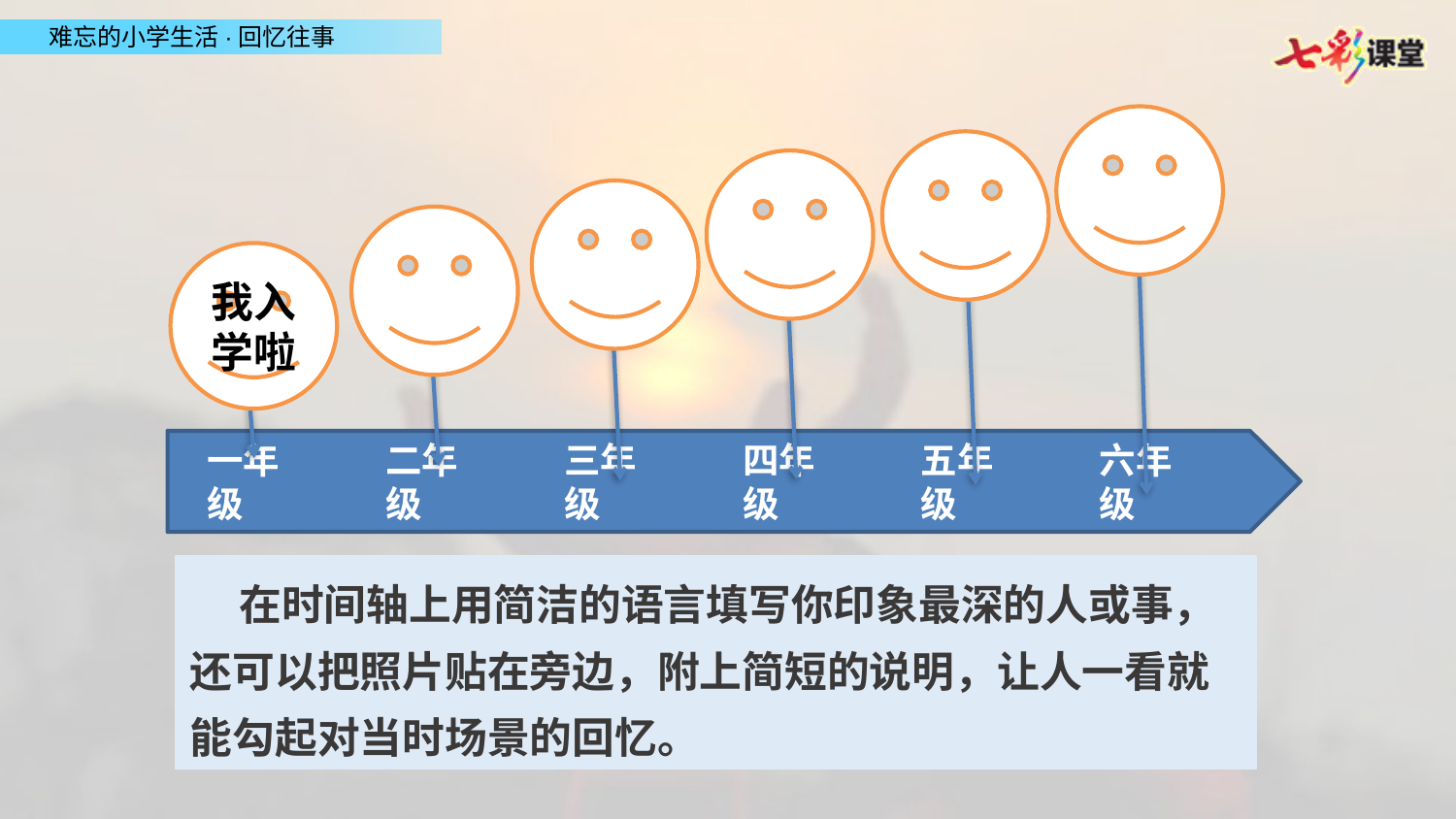

我入学啦

一年级
二年级
三年级
四年级
五年级
六年级

    在时间轴上用简洁的语言填写你印象最深的人或事，还可以把照片贴在旁边，附上简短的说明，让人一看就能勾起对当时场景的回忆。